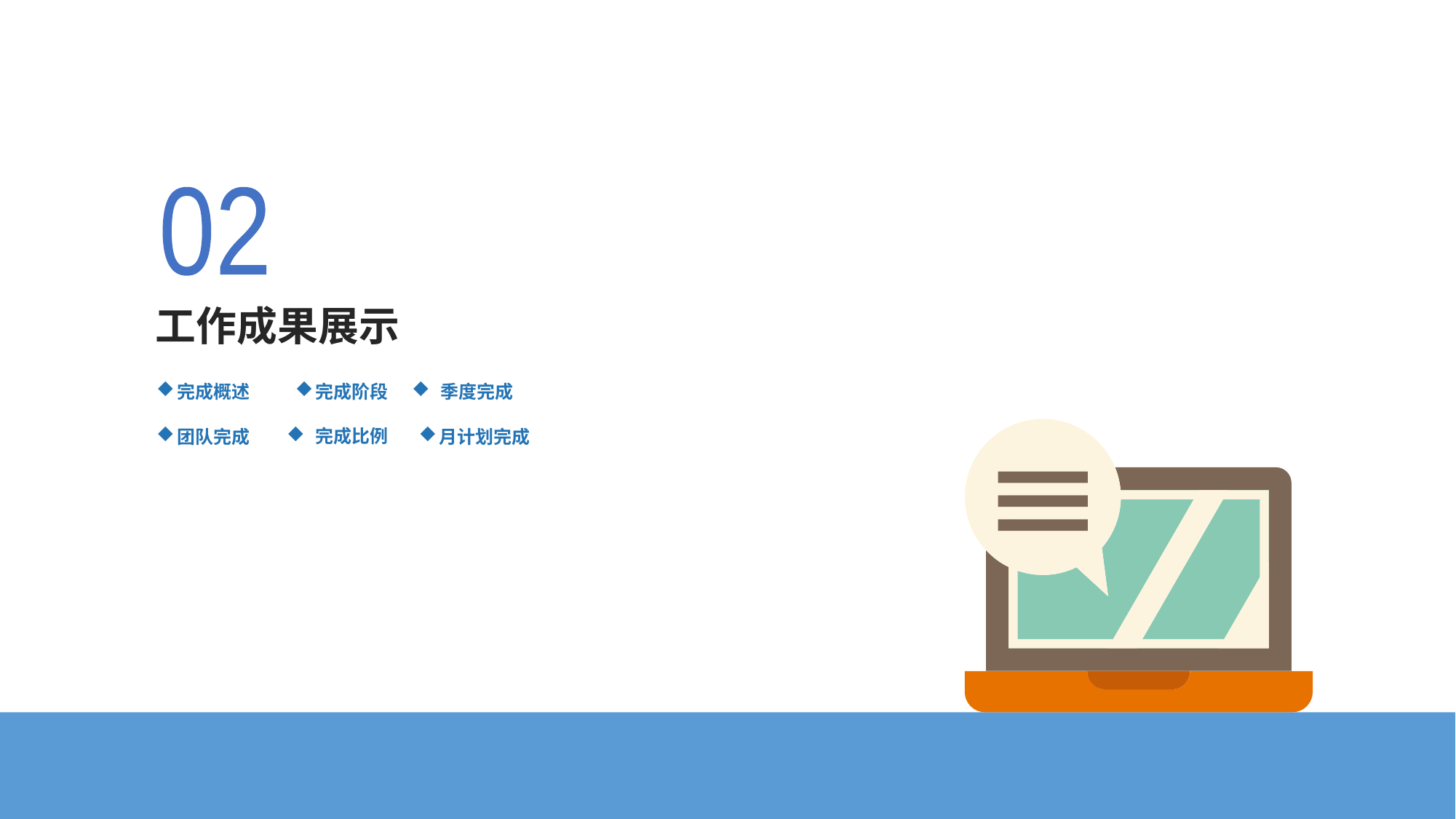

02
工作成果展示
完成概述
完成阶段
 季度完成

 完成比例
团队完成
月计划完成